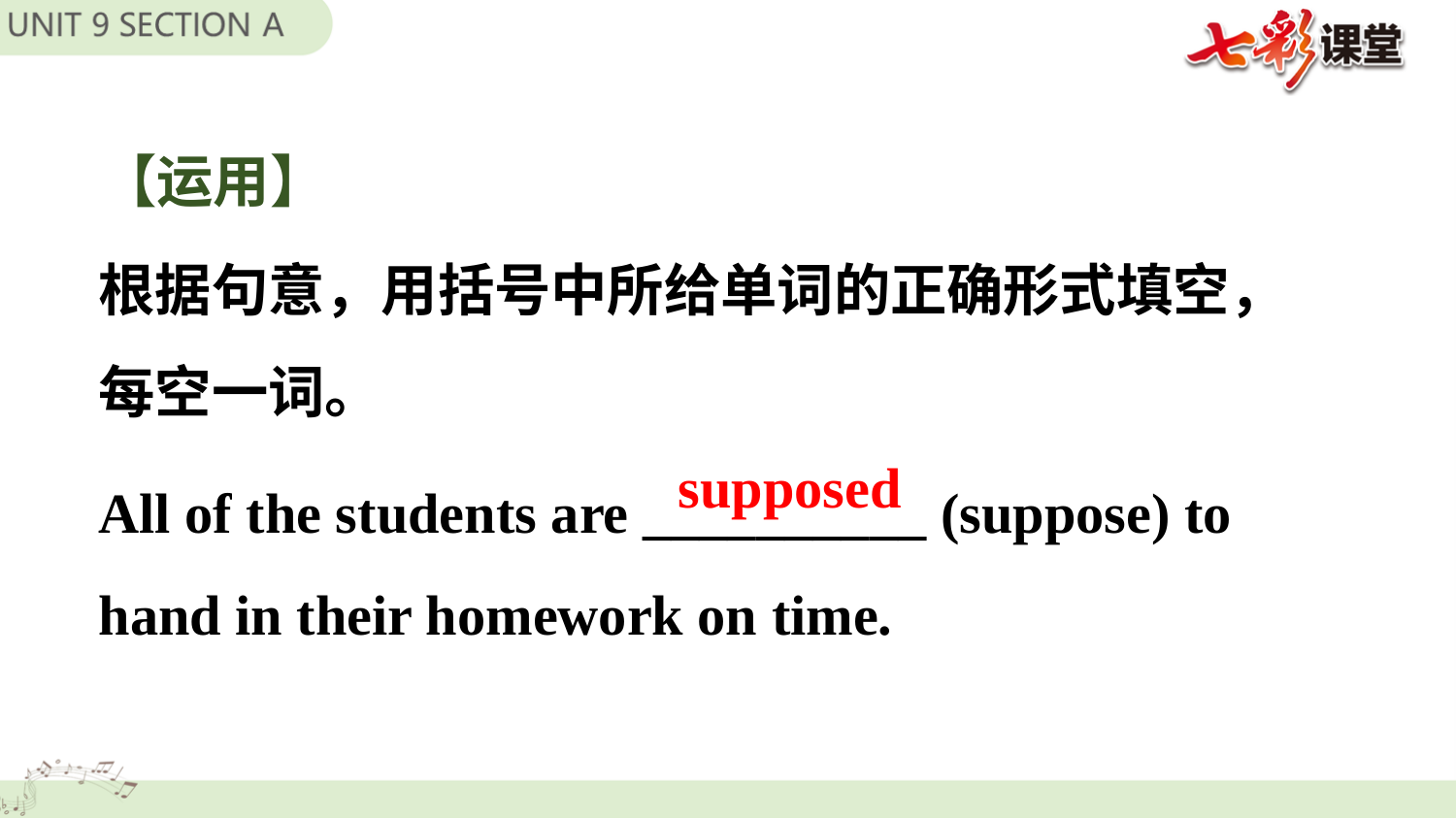

【运用】
根据句意，用括号中所给单词的正确形式填空，每空一词。
All of the students are __________ (suppose) to hand in their homework on time.
supposed